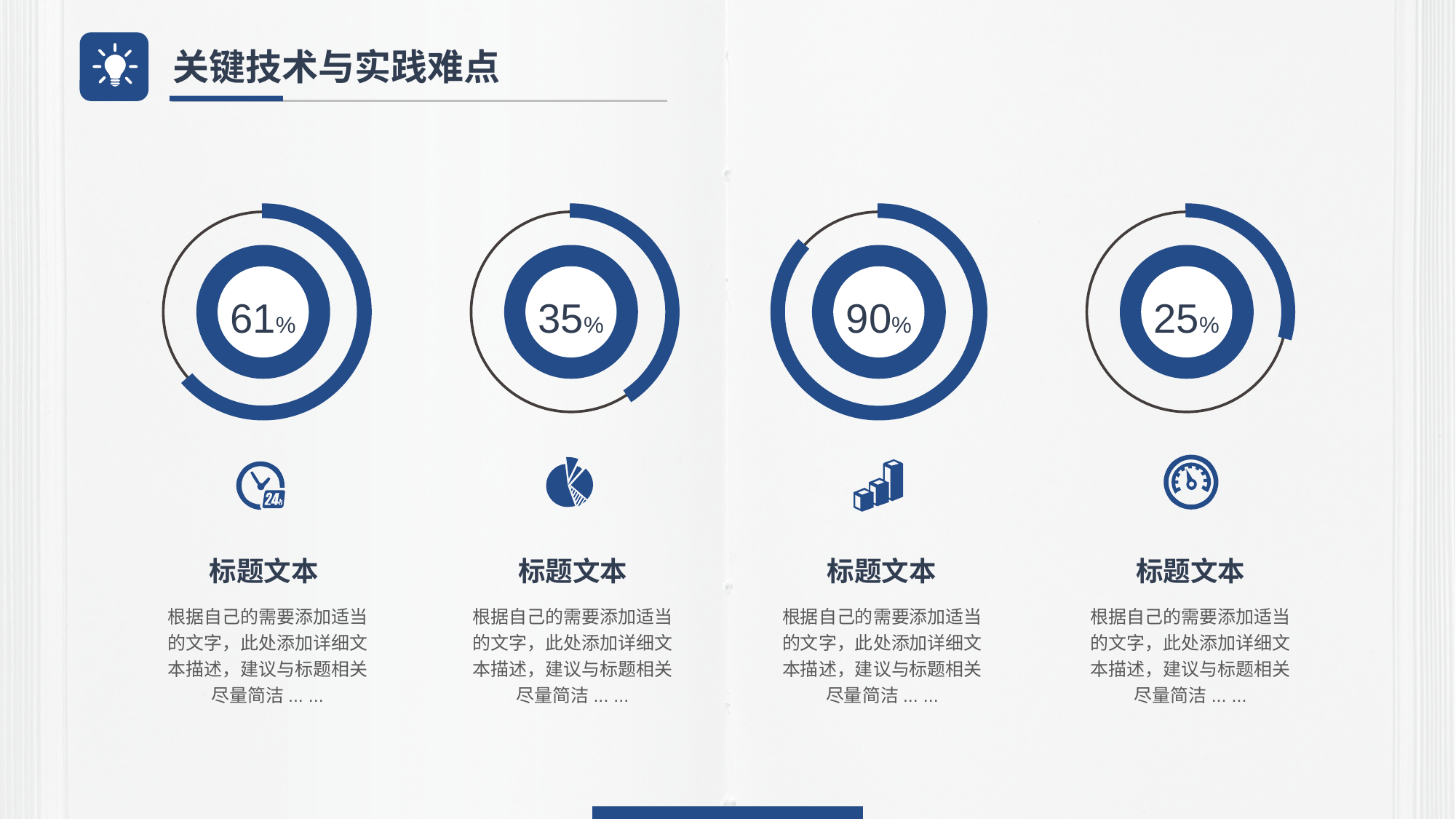

关键技术与实践难点

61%

35%

90%

25%

标题文本
标题文本
标题文本
标题文本
根据自己的需要添加适当的文字，此处添加详细文本描述，建议与标题相关尽量简洁... ...
根据自己的需要添加适当的文字，此处添加详细文本描述，建议与标题相关尽量简洁... ...
根据自己的需要添加适当的文字，此处添加详细文本描述，建议与标题相关尽量简洁... ...
根据自己的需要添加适当的文字，此处添加详细文本描述，建议与标题相关尽量简洁... ...